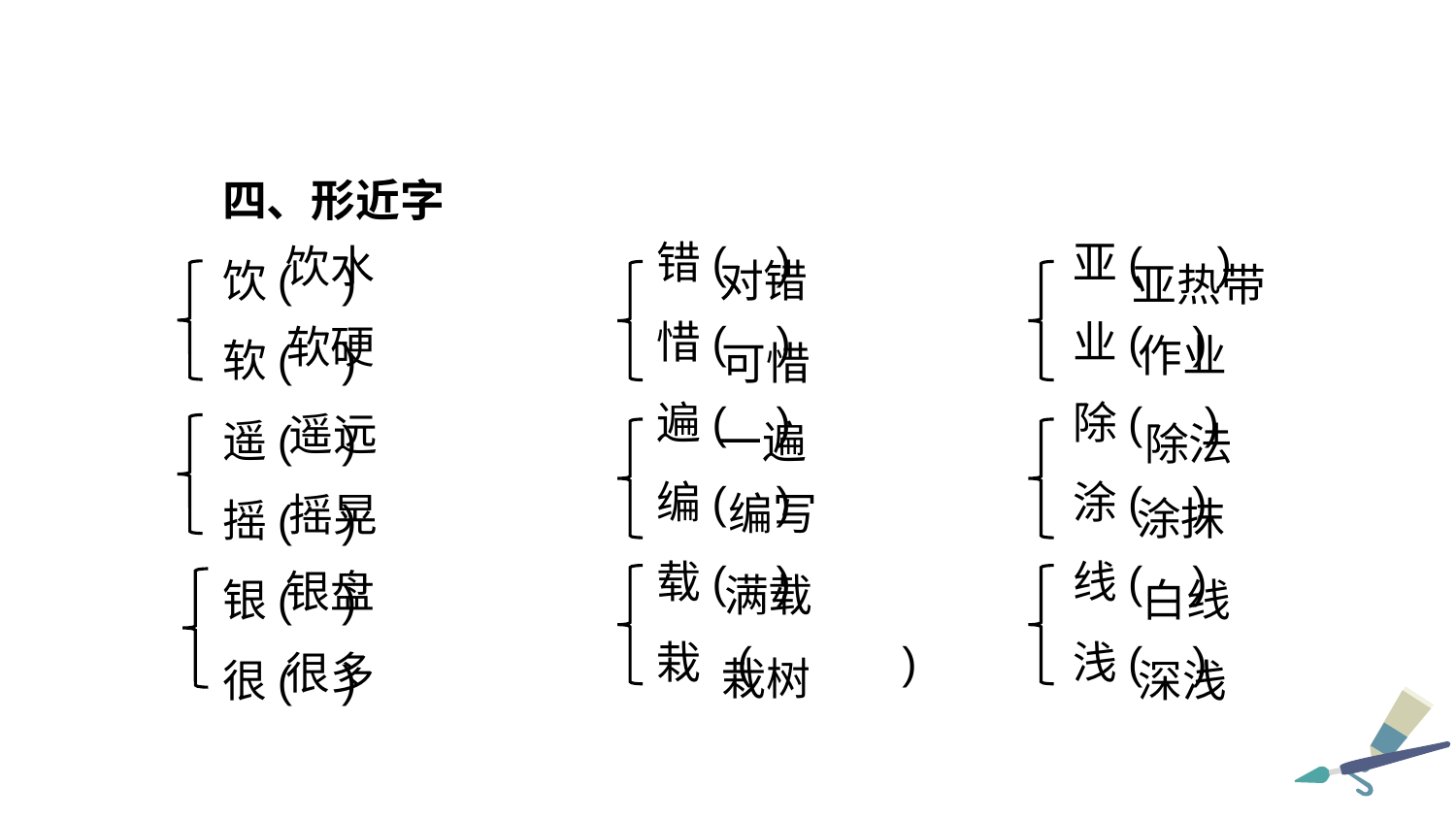

四、形近字
饮(    )
软(    )
遥(    )
摇(    )
银(    )
很(    )

错(    )
惜(    )
遍(    )
编(    )
载(    )
栽(    )

亚(      )
业(    )
除(     )
涂(    )
线(    )
浅(    )
饮水
对错
亚热带

软硬
作业
可惜
遥远
一遍
除法

编写
摇晃
涂抹
银盘
满载

白线

很多
栽树
深浅